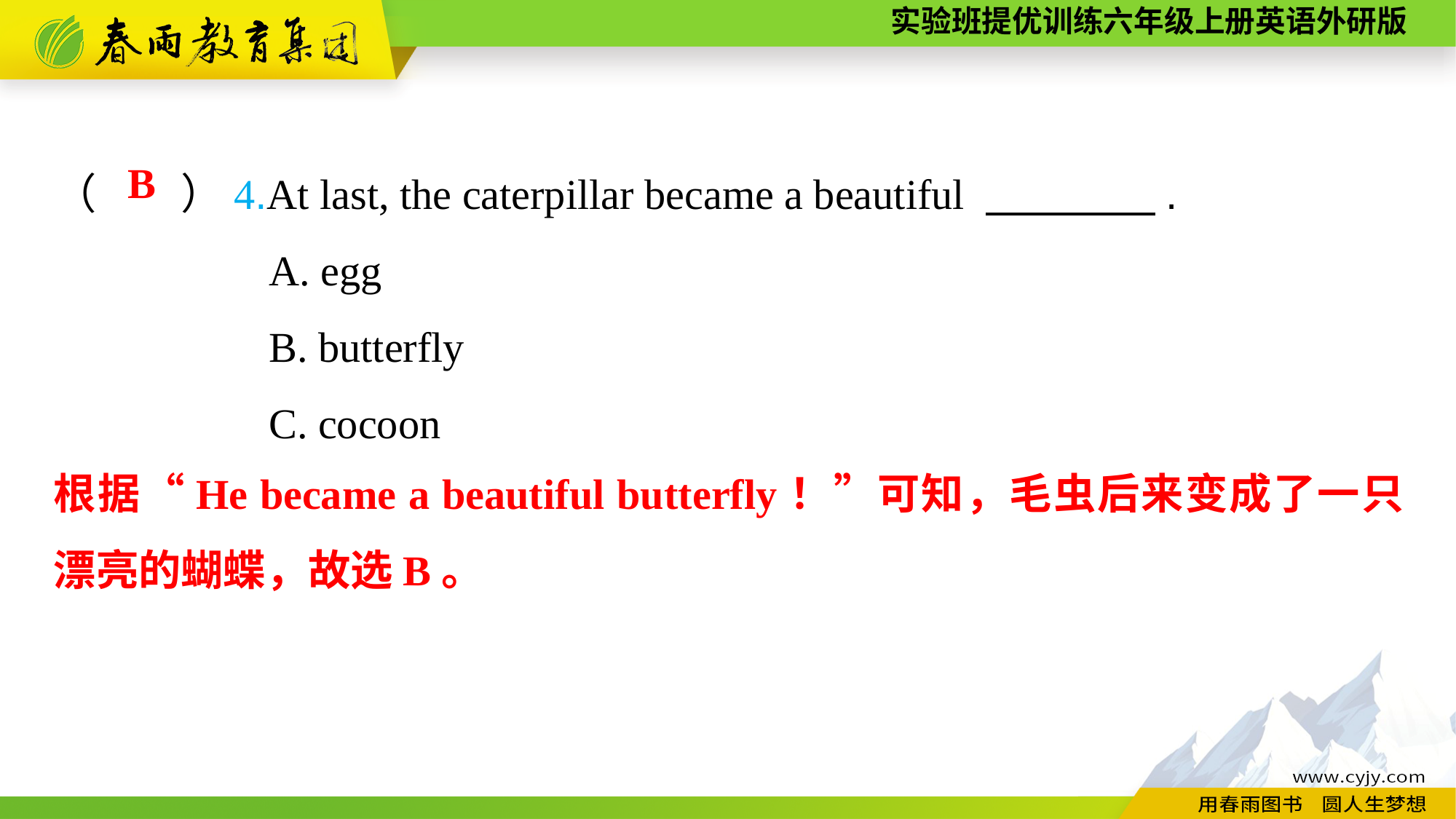

（　　）4.At last, the caterpillar became a beautiful 　　　　.
A. egg
B. butterfly
C. cocoon
B
根据“He became a beautiful butterfly！”可知，毛虫后来变成了一只漂亮的蝴蝶，故选B。